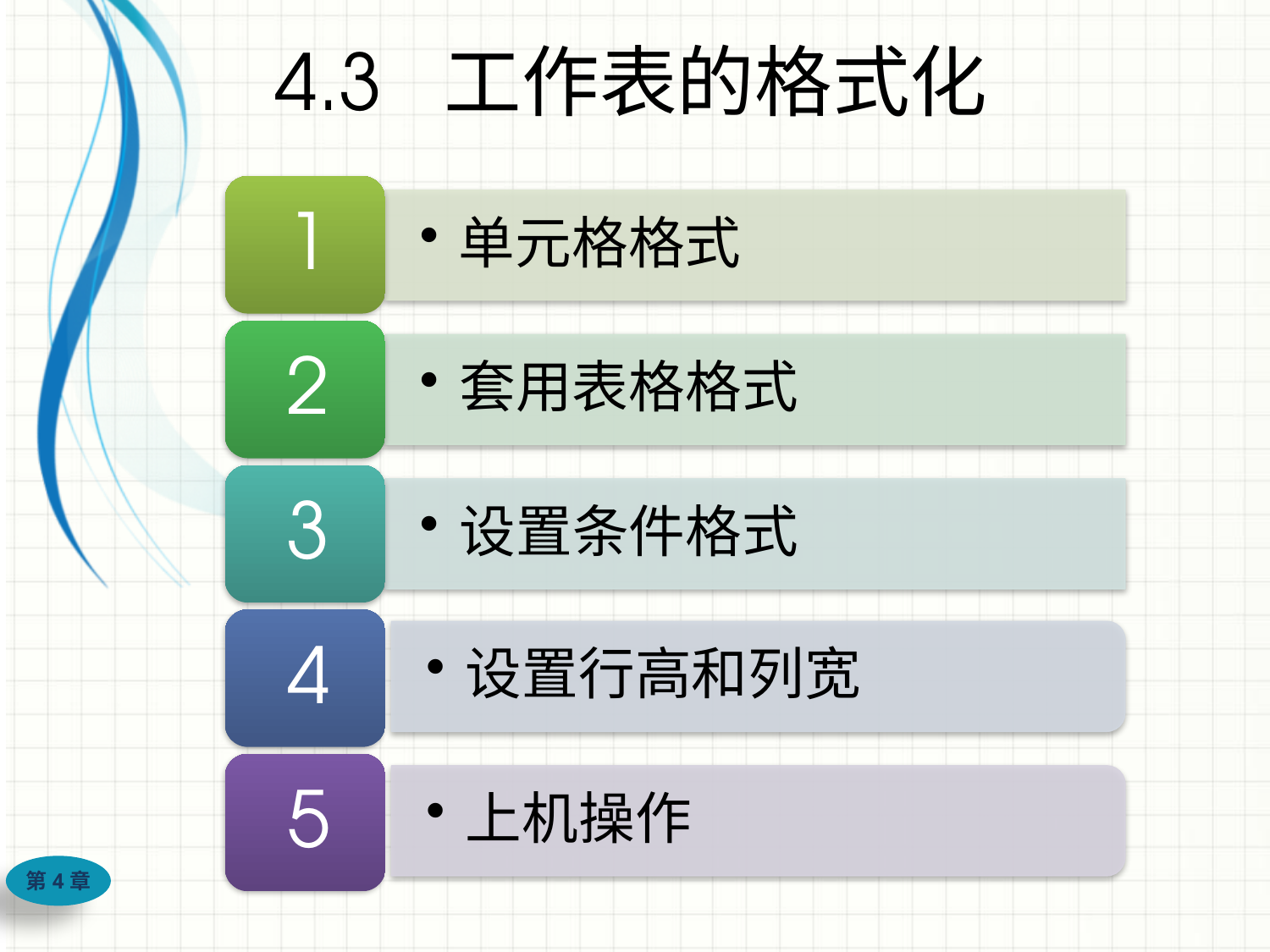

4.3  工作表的格式化
单元格格式
1
套用表格格式
2
设置条件格式
3
设置行高和列宽
4
上机操作
5